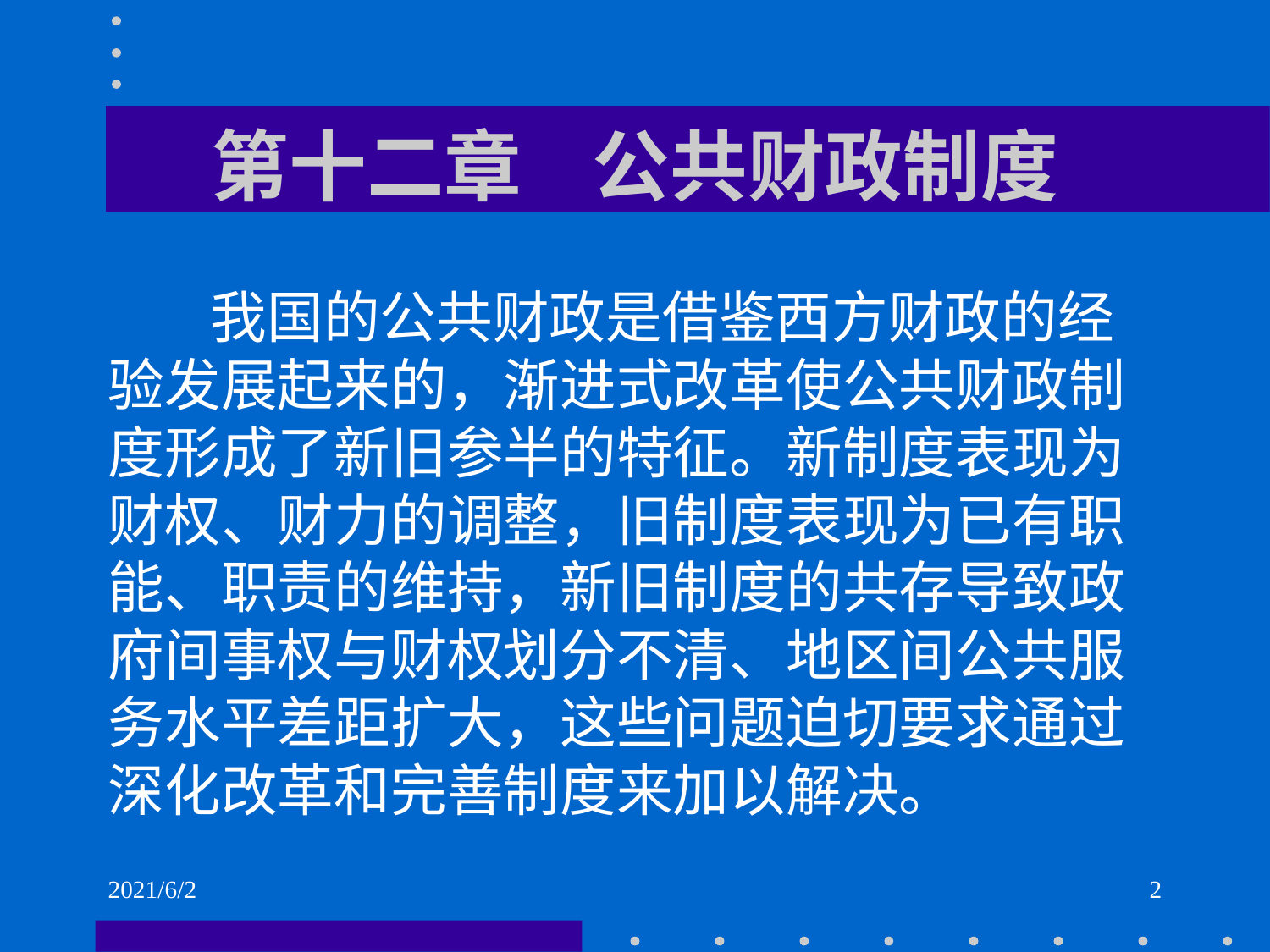

# 第十二章	公共财政制度
       我国的公共财政是借鉴西方财政的经验发展起来的，渐进式改革使公共财政制度形成了新旧参半的特征。新制度表现为财权、财力的调整，旧制度表现为已有职能、职责的维持，新旧制度的共存导致政府间事权与财权划分不清、地区间公共服务水平差距扩大，这些问题迫切要求通过深化改革和完善制度来加以解决。

2021/6/2
2